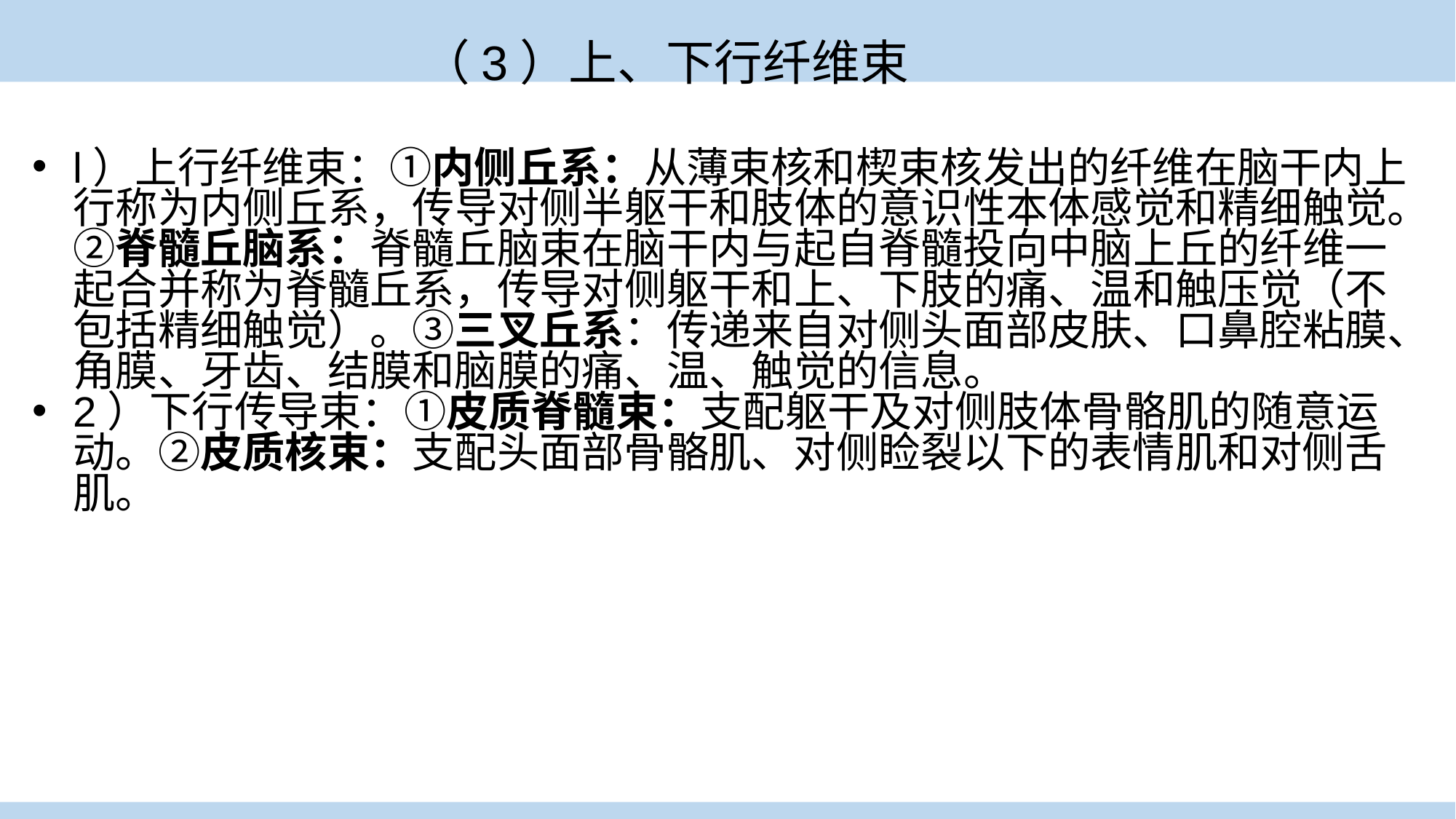

（3）上、下行纤维束
l）上行纤维束：①内侧丘系：从薄束核和楔束核发出的纤维在脑干内上行称为内侧丘系，传导对侧半躯干和肢体的意识性本体感觉和精细触觉。②脊髓丘脑系：脊髓丘脑束在脑干内与起自脊髓投向中脑上丘的纤维一起合并称为脊髓丘系，传导对侧躯干和上、下肢的痛、温和触压觉（不包括精细触觉）。③三叉丘系：传递来自对侧头面部皮肤、口鼻腔粘膜、角膜、牙齿、结膜和脑膜的痛、温、触觉的信息。
2）下行传导束：①皮质脊髓束：支配躯干及对侧肢体骨骼肌的随意运动。②皮质核束：支配头面部骨骼肌、对侧睑裂以下的表情肌和对侧舌肌。